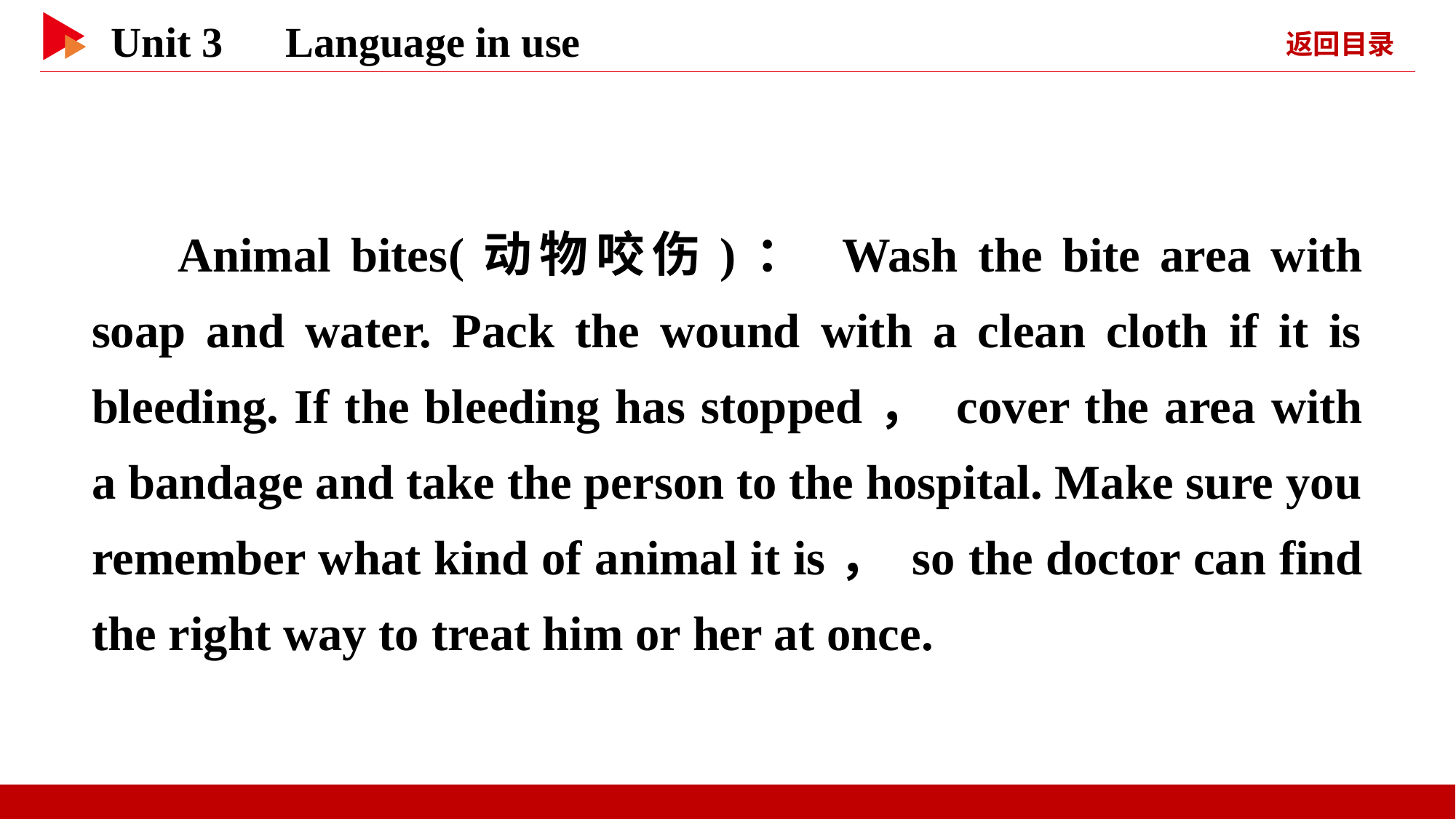

Animal bites(动物咬伤)： Wash the bite area with soap and water. Pack the wound with a clean cloth if it is bleeding. If the bleeding has stopped， cover the area with a bandage and take the person to the hospital. Make sure you remember what kind of animal it is， so the doctor can find the right way to treat him or her at once.